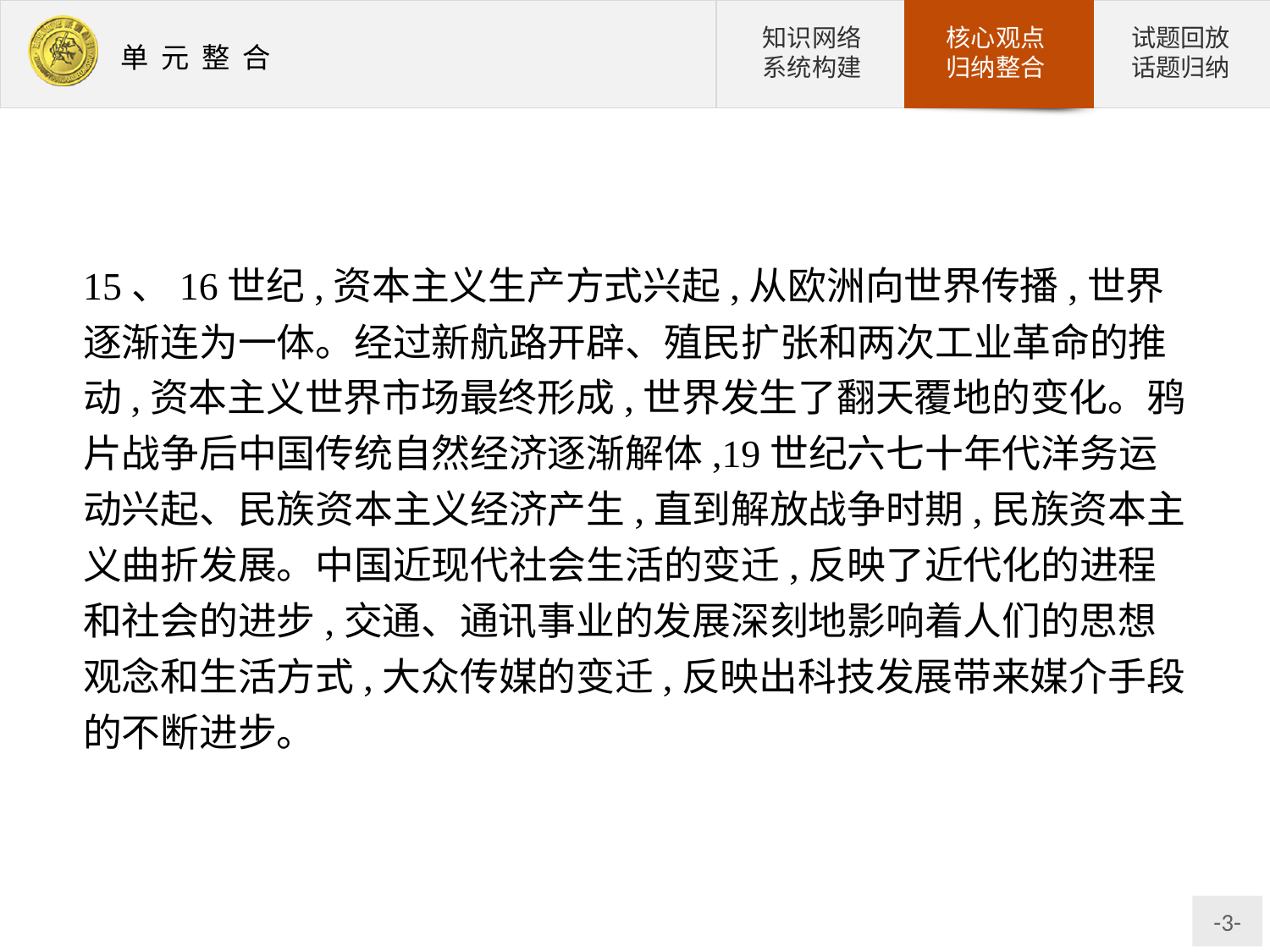

15、16世纪,资本主义生产方式兴起,从欧洲向世界传播,世界逐渐连为一体。经过新航路开辟、殖民扩张和两次工业革命的推动,资本主义世界市场最终形成,世界发生了翻天覆地的变化。鸦片战争后中国传统自然经济逐渐解体,19世纪六七十年代洋务运动兴起、民族资本主义经济产生,直到解放战争时期,民族资本主义曲折发展。中国近现代社会生活的变迁,反映了近代化的进程和社会的进步,交通、通讯事业的发展深刻地影响着人们的思想观念和生活方式,大众传媒的变迁,反映出科技发展带来媒介手段的不断进步。